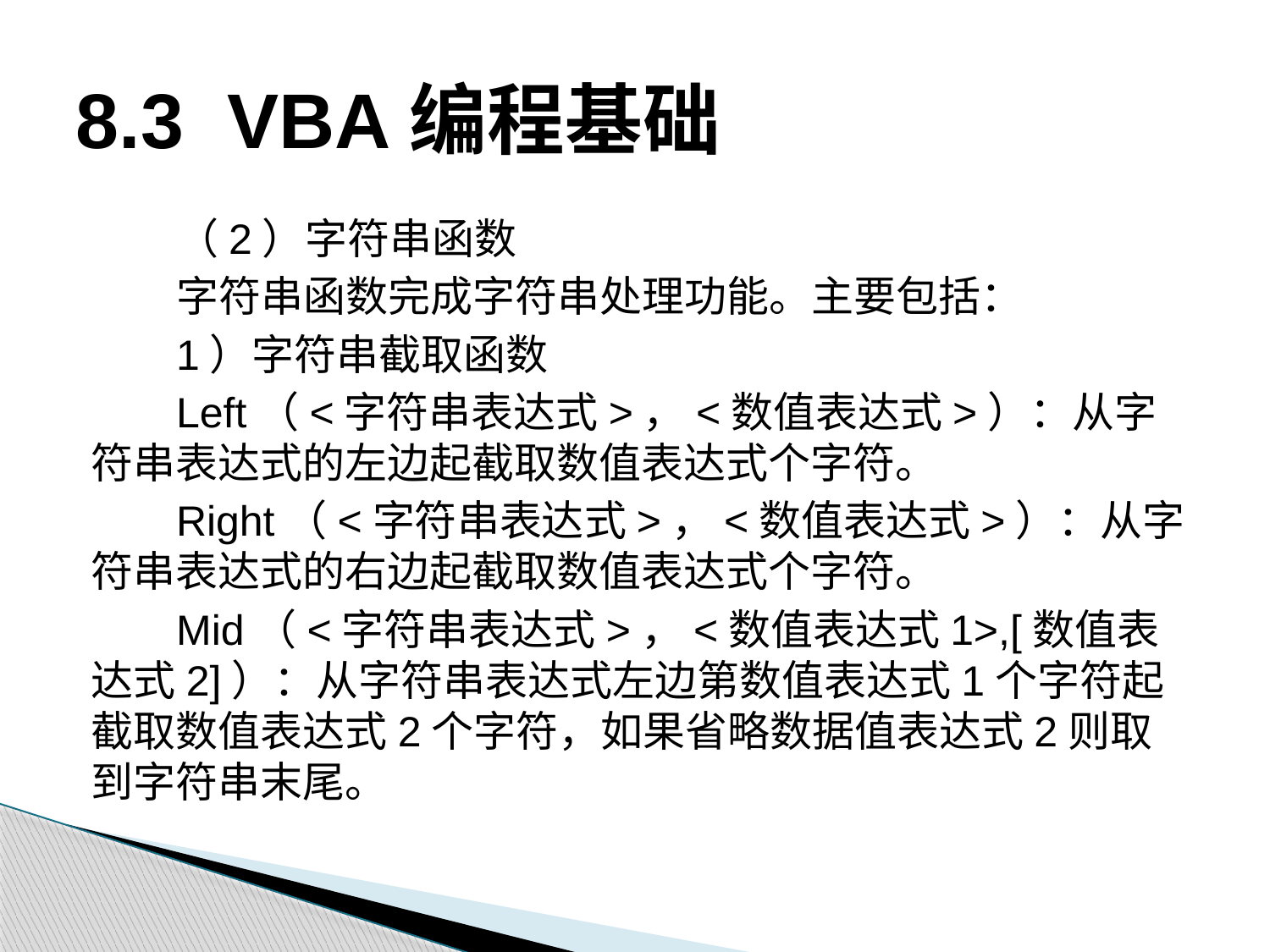

# 8.3  VBA编程基础
（2）字符串函数
字符串函数完成字符串处理功能。主要包括：
1）字符串截取函数
Left（<字符串表达式>，<数值表达式>）：从字符串表达式的左边起截取数值表达式个字符。
Right（<字符串表达式>，<数值表达式>）：从字符串表达式的右边起截取数值表达式个字符。
Mid（<字符串表达式>，<数值表达式1>,[数值表达式2]）：从字符串表达式左边第数值表达式1个字符起截取数值表达式2个字符，如果省略数据值表达式2则取到字符串末尾。